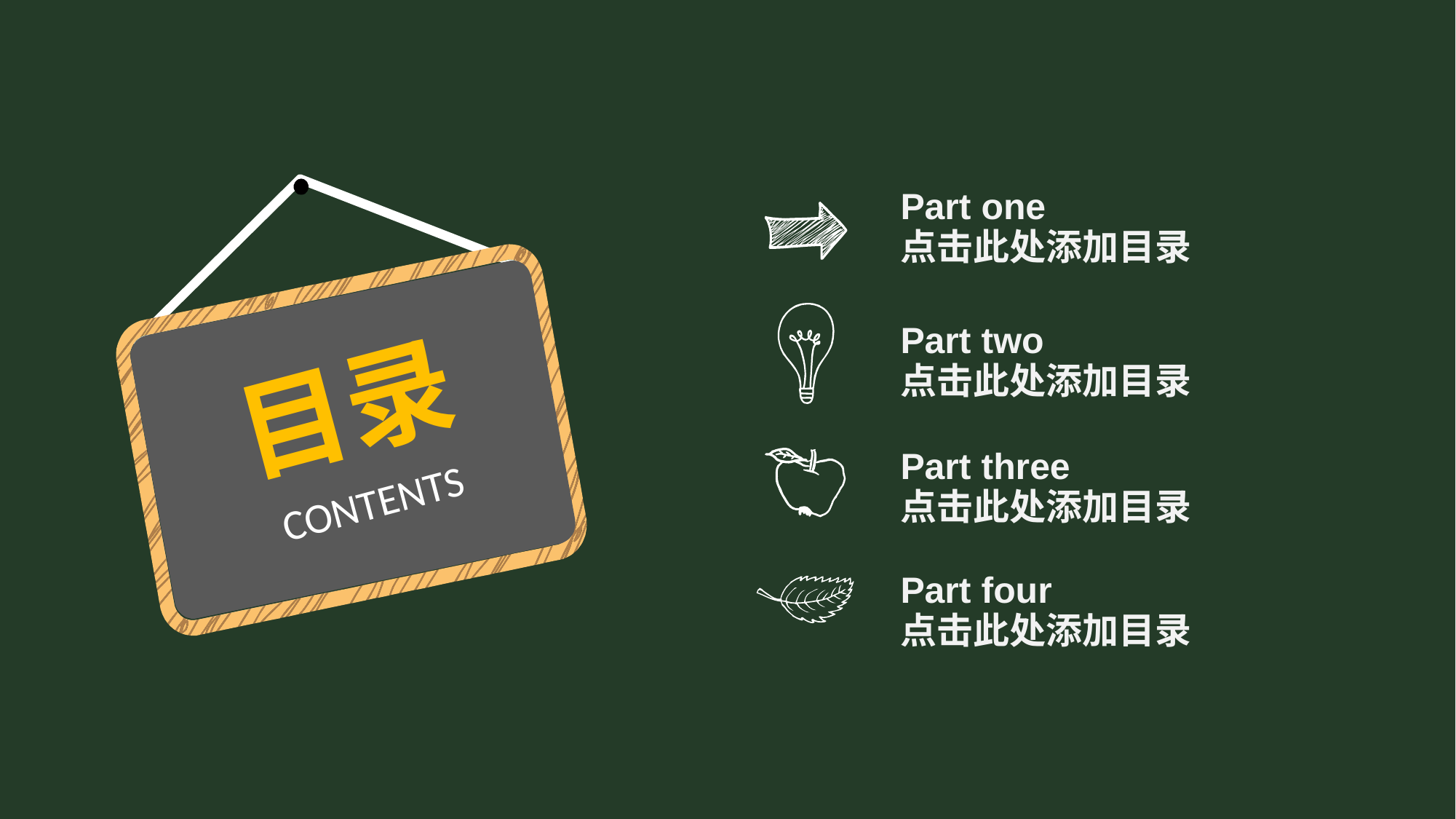

Part one

点击此处添加目录

Part two

目录

点击此处添加目录

Part three

CONTENTS

点击此处添加目录

Part four

点击此处添加目录